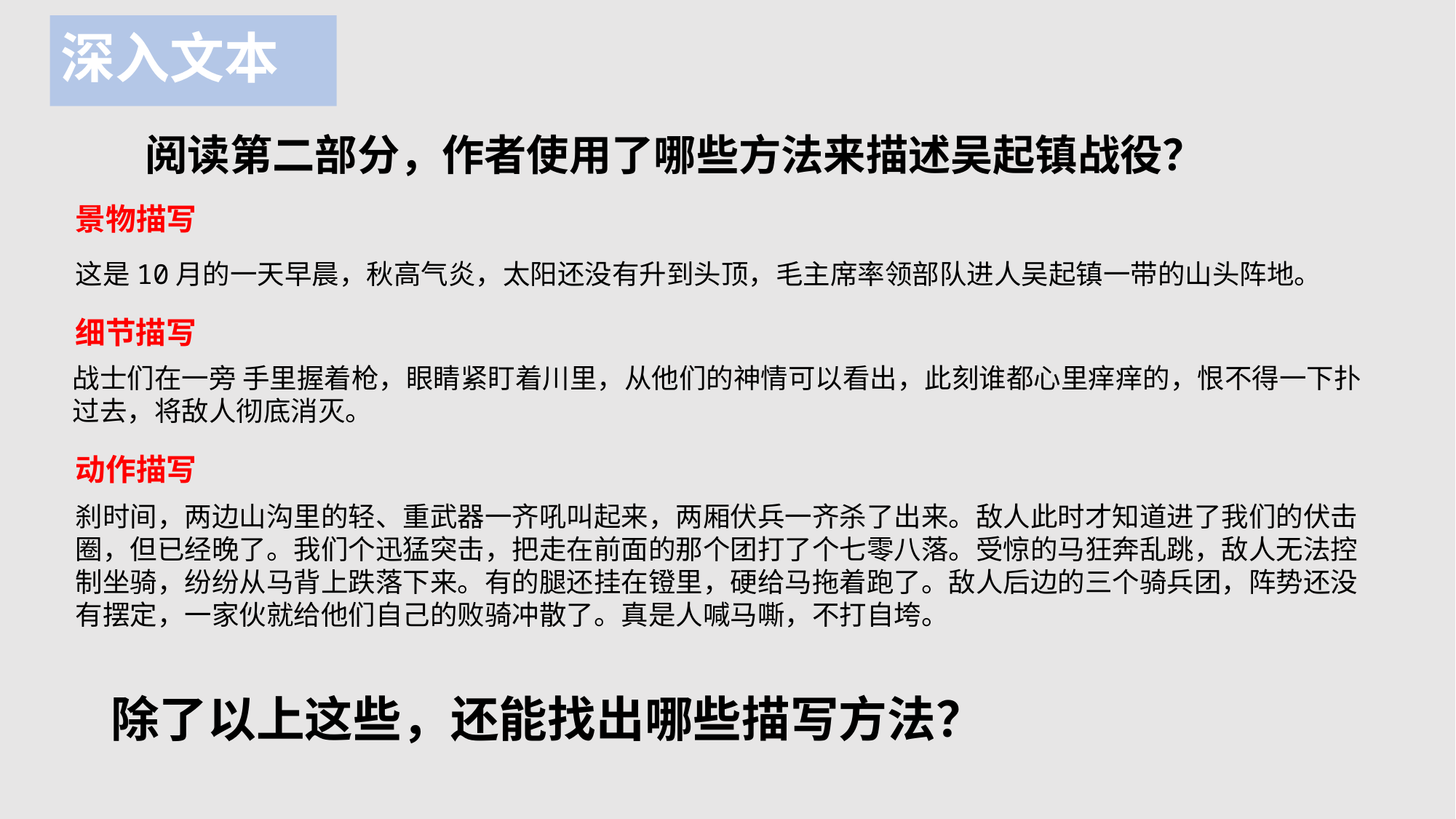

# 深入文本
阅读第二部分，作者使用了哪些方法来描述吴起镇战役？
景物描写
这是10月的一天早晨，秋高气炎，太阳还没有升到头顶，毛主席率领部队进人吴起镇一带的山头阵地。
细节描写
战士们在一旁 手里握着枪，眼睛紧盯着川里，从他们的神情可以看出，此刻谁都心里痒痒的，恨不得一下扑过去，将敌人彻底消灭。
动作描写
刹时间，两边山沟里的轻、重武器一齐吼叫起来，两厢伏兵一齐杀了出来。敌人此时才知道进了我们的伏击圈，但已经晚了。我们个迅猛突击，把走在前面的那个团打了个七零八落。受惊的马狂奔乱跳，敌人无法控制坐骑，纷纷从马背上跌落下来。有的腿还挂在镫里，硬给马拖着跑了。敌人后边的三个骑兵团，阵势还没有摆定，一家伙就给他们自己的败骑冲散了。真是人喊马嘶，不打自垮。
除了以上这些，还能找出哪些描写方法？